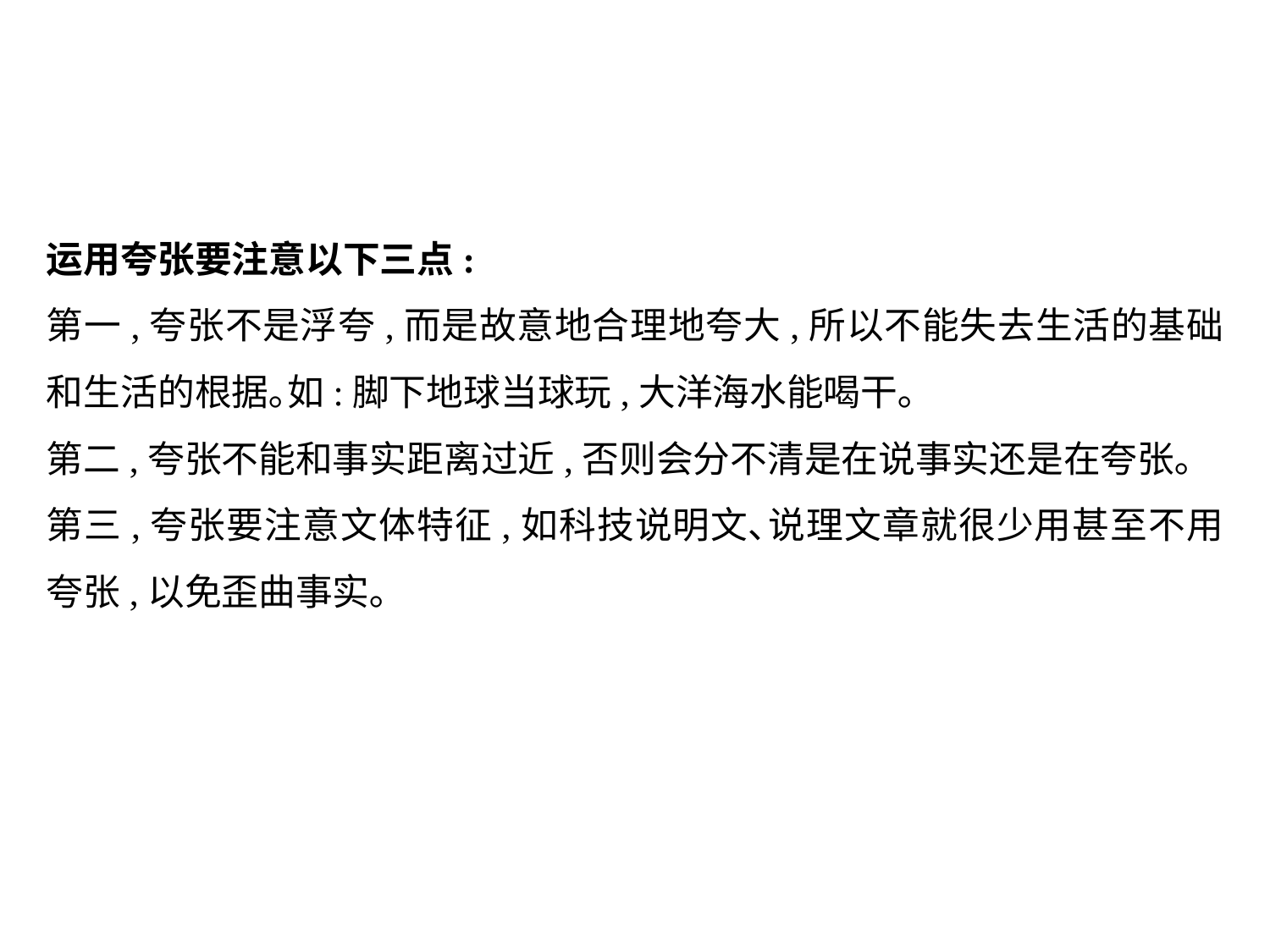

运用夸张要注意以下三点:
第一,夸张不是浮夸,而是故意地合理地夸大,所以不能失去生活的基础和生活的根据｡如:脚下地球当球玩,大洋海水能喝干｡
第二,夸张不能和事实距离过近,否则会分不清是在说事实还是在夸张｡
第三,夸张要注意文体特征,如科技说明文､说理文章就很少用甚至不用夸张,以免歪曲事实｡